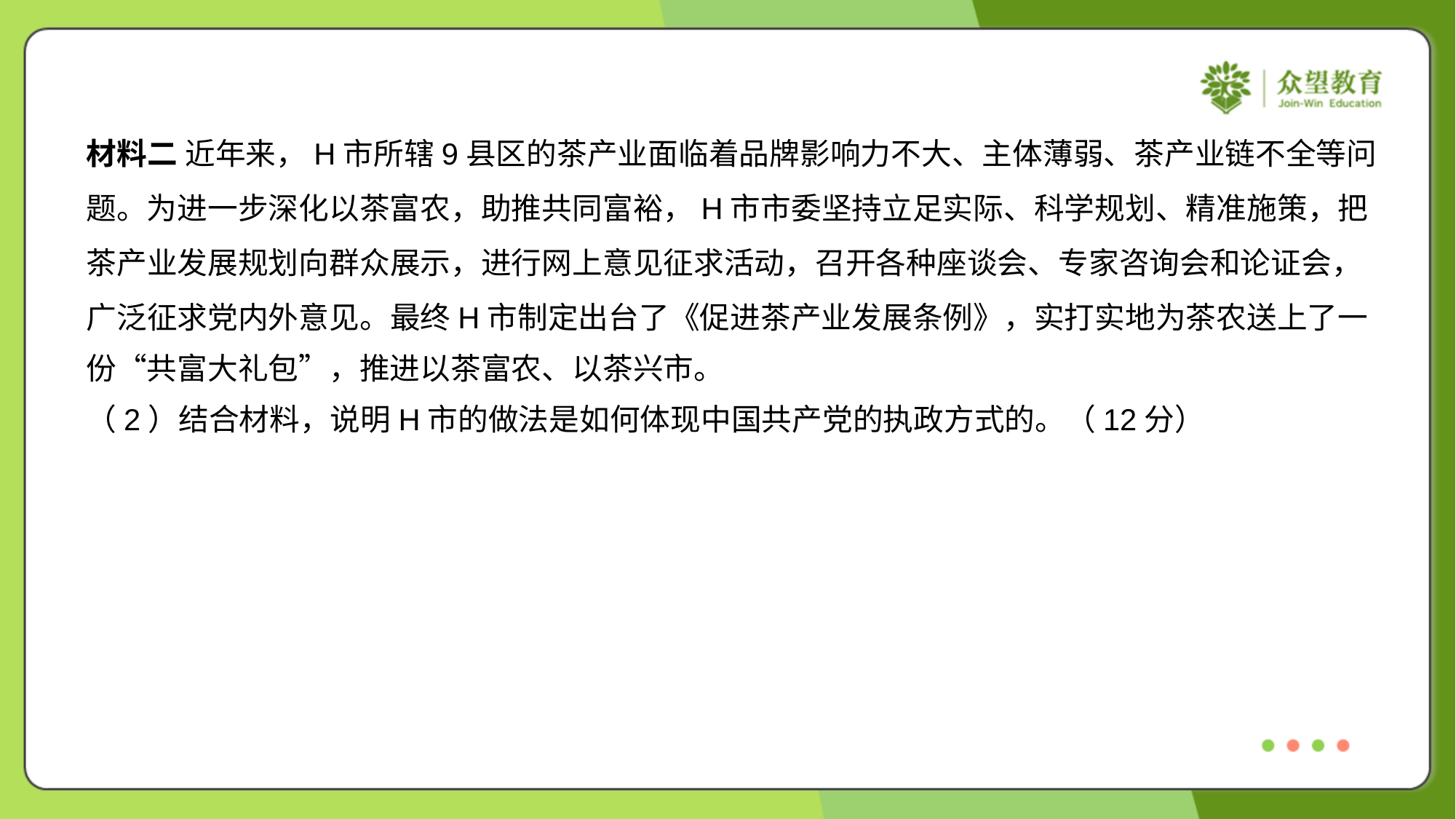

材料二 近年来，H市所辖9县区的茶产业面临着品牌影响力不大、主体薄弱、茶产业链不全等问
题。为进一步深化以茶富农，助推共同富裕，H市市委坚持立足实际、科学规划、精准施策，把
茶产业发展规划向群众展示，进行网上意见征求活动，召开各种座谈会、专家咨询会和论证会，
广泛征求党内外意见。最终H市制定出台了《促进茶产业发展条例》，实打实地为茶农送上了一
份“共富大礼包”，推进以茶富农、以茶兴市。
（2）结合材料，说明H市的做法是如何体现中国共产党的执政方式的。（12分）